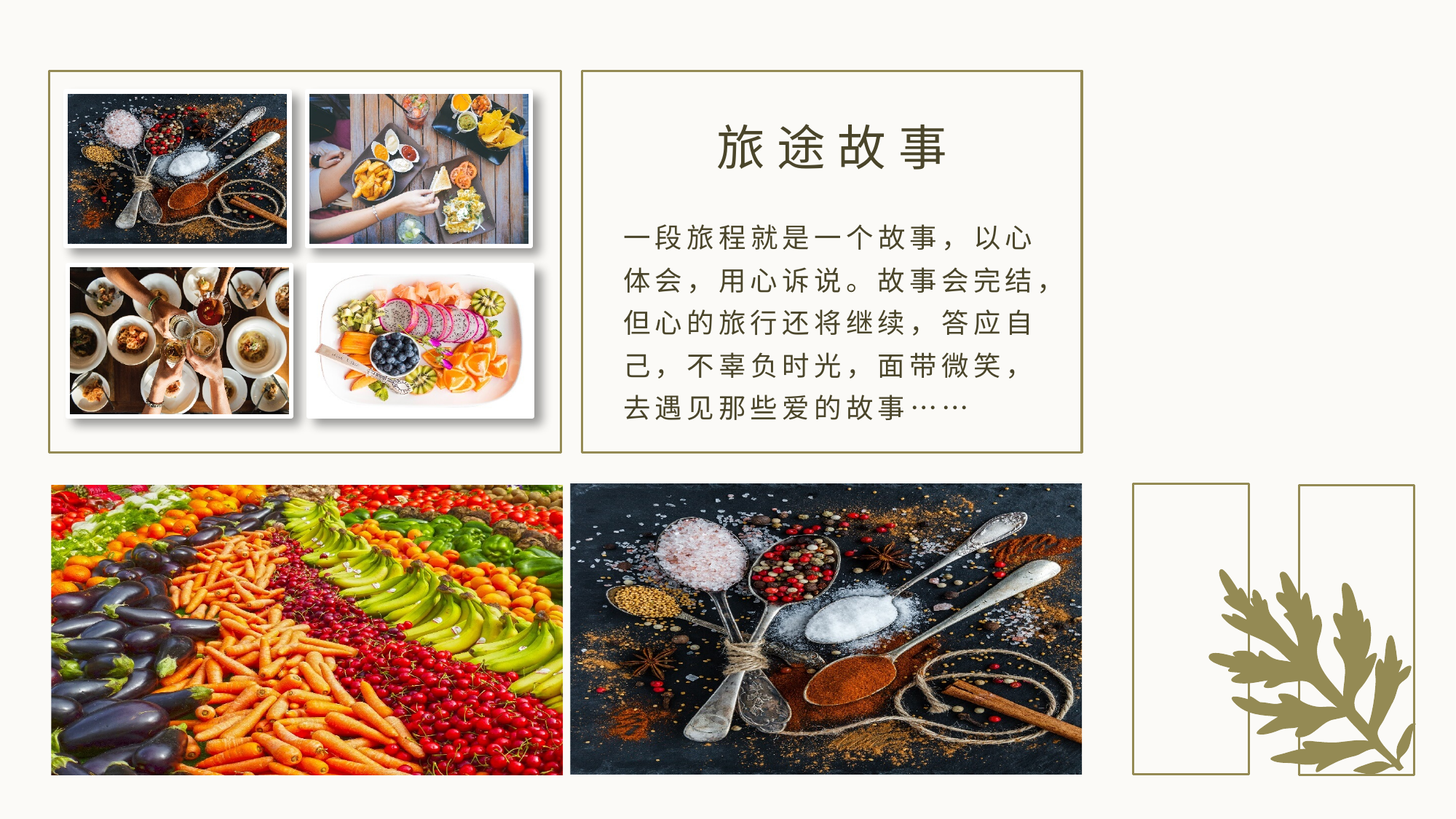

旅途故事
一段旅程就是一个故事，以心体会，用心诉说。故事会完结，但心的旅行还将继续，答应自己，不辜负时光，面带微笑，去遇见那些爱的故事……

延迟符